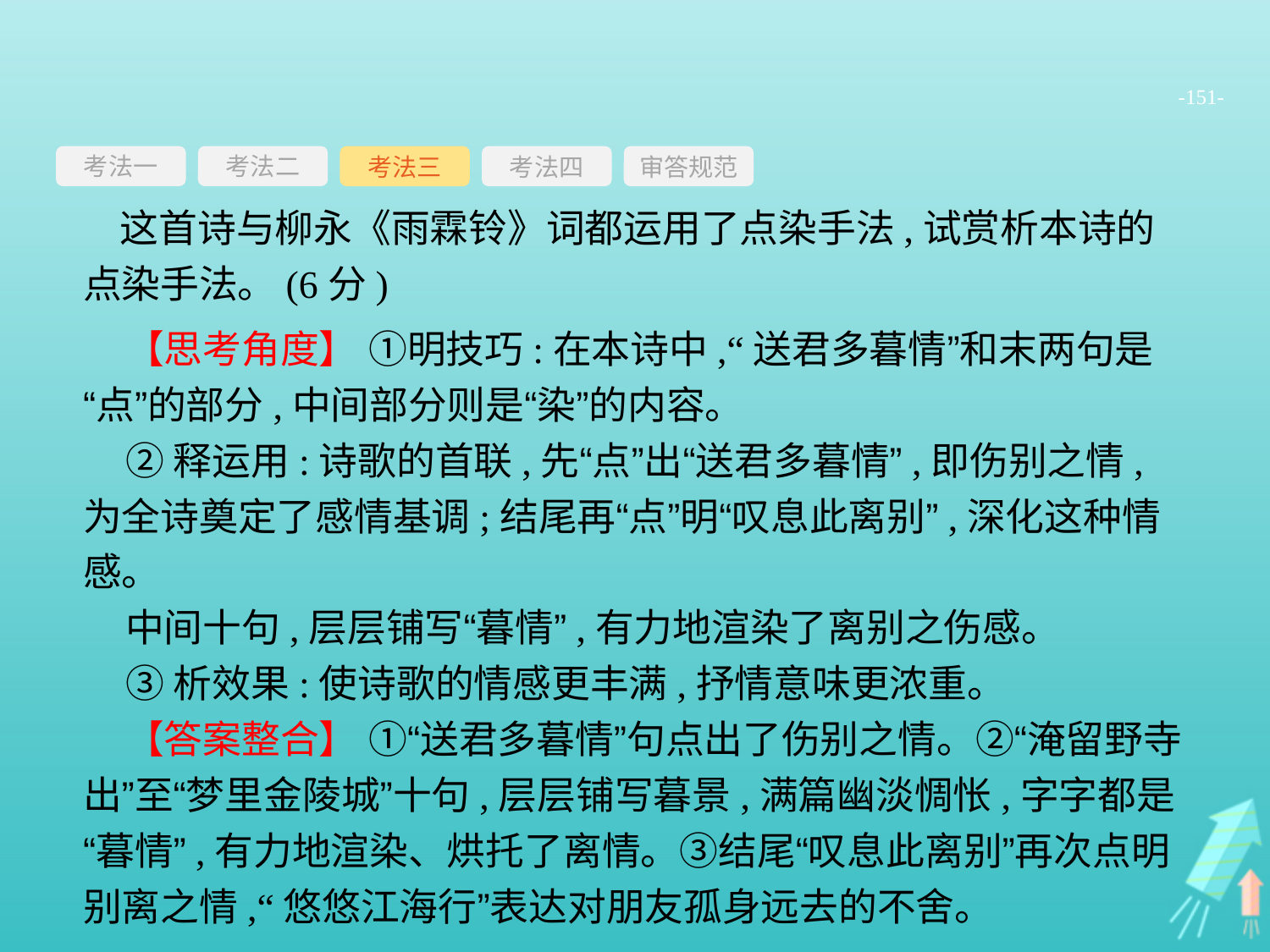

-151-
考法一
考法三
考法四
审答规范
考法二
这首诗与柳永《雨霖铃》词都运用了点染手法,试赏析本诗的点染手法。(6分)
【思考角度】 ①明技巧:在本诗中,“送君多暮情”和末两句是“点”的部分,中间部分则是“染”的内容。
②释运用:诗歌的首联,先“点”出“送君多暮情”,即伤别之情,为全诗奠定了感情基调;结尾再“点”明“叹息此离别”,深化这种情感。
中间十句,层层铺写“暮情”,有力地渲染了离别之伤感。
③析效果:使诗歌的情感更丰满,抒情意味更浓重。
【答案整合】 ①“送君多暮情”句点出了伤别之情。②“淹留野寺出”至“梦里金陵城”十句,层层铺写暮景,满篇幽淡惆怅,字字都是“暮情”,有力地渲染、烘托了离情。③结尾“叹息此离别”再次点明别离之情,“悠悠江海行”表达对朋友孤身远去的不舍。